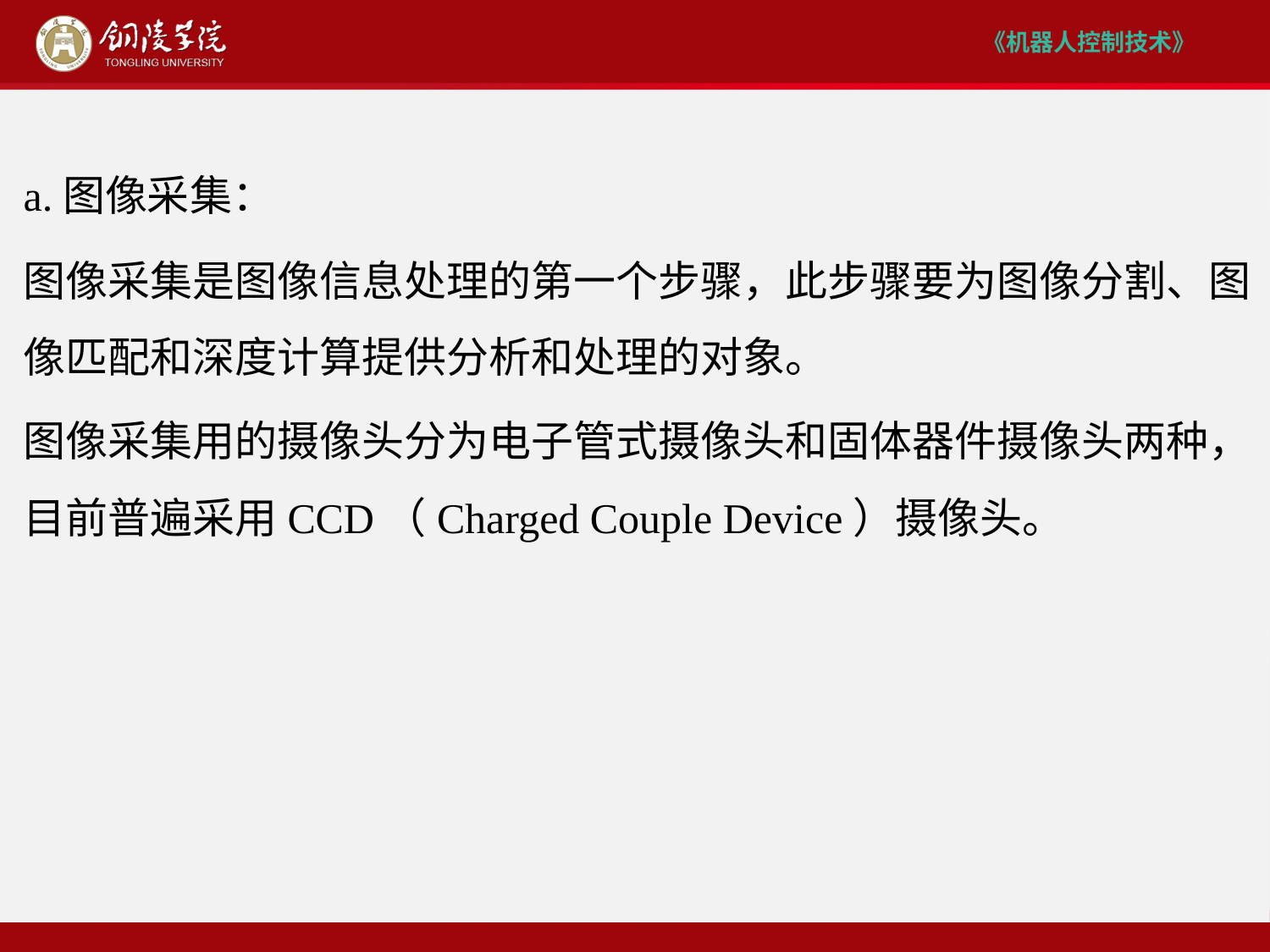

a.图像采集：
图像采集是图像信息处理的第一个步骤，此步骤要为图像分割、图像匹配和深度计算提供分析和处理的对象。
图像采集用的摄像头分为电子管式摄像头和固体器件摄像头两种，目前普遍采用CCD（Charged Couple Device）摄像头。